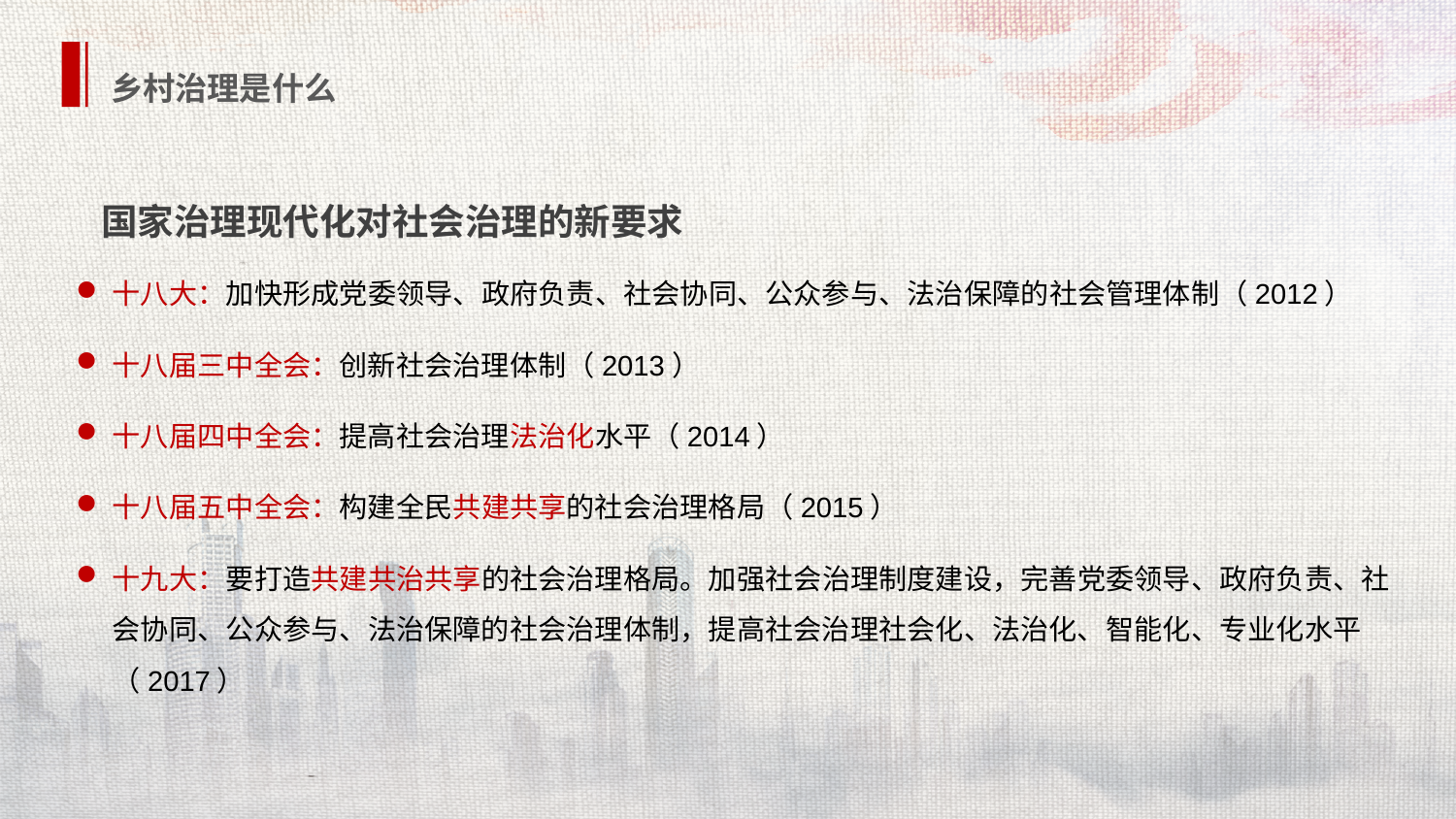

乡村治理是什么
国家治理现代化对社会治理的新要求
十八大：加快形成党委领导、政府负责、社会协同、公众参与、法治保障的社会管理体制（2012）
十八届三中全会：创新社会治理体制（2013）
十八届四中全会：提高社会治理法治化水平（2014）
十八届五中全会：构建全民共建共享的社会治理格局（2015）
十九大：要打造共建共治共享的社会治理格局。加强社会治理制度建设，完善党委领导、政府负责、社会协同、公众参与、法治保障的社会治理体制，提高社会治理社会化、法治化、智能化、专业化水平（2017）